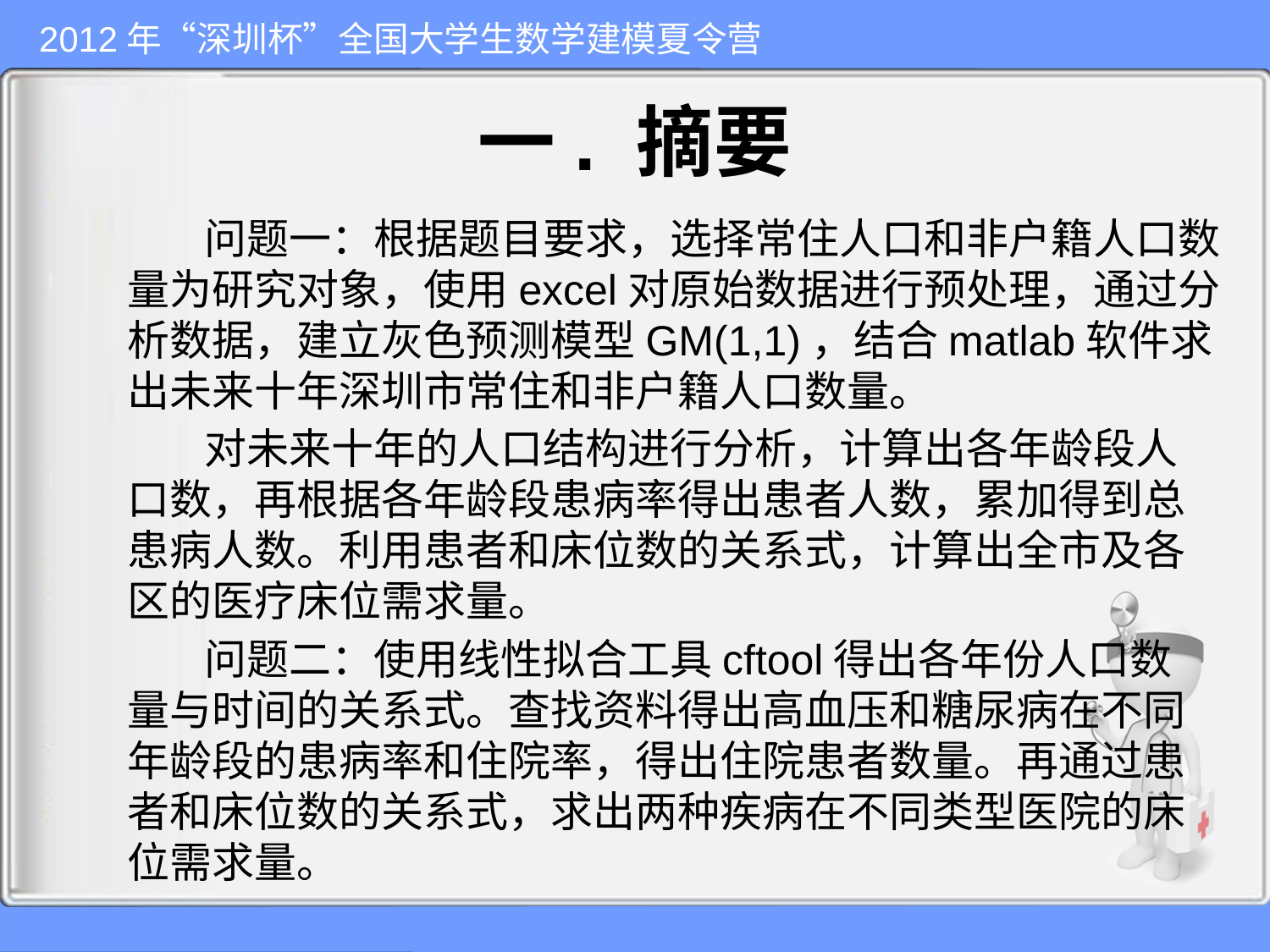

# 一. 摘要
       问题一：根据题目要求，选择常住人口和非户籍人口数量为研究对象，使用excel对原始数据进行预处理，通过分析数据，建立灰色预测模型GM(1,1)，结合matlab软件求出未来十年深圳市常住和非户籍人口数量。
       对未来十年的人口结构进行分析，计算出各年龄段人口数，再根据各年龄段患病率得出患者人数，累加得到总患病人数。利用患者和床位数的关系式，计算出全市及各区的医疗床位需求量。

       问题二：使用线性拟合工具cftool得出各年份人口数量与时间的关系式。查找资料得出高血压和糖尿病在不同年龄段的患病率和住院率，得出住院患者数量。再通过患者和床位数的关系式，求出两种疾病在不同类型医院的床位需求量。